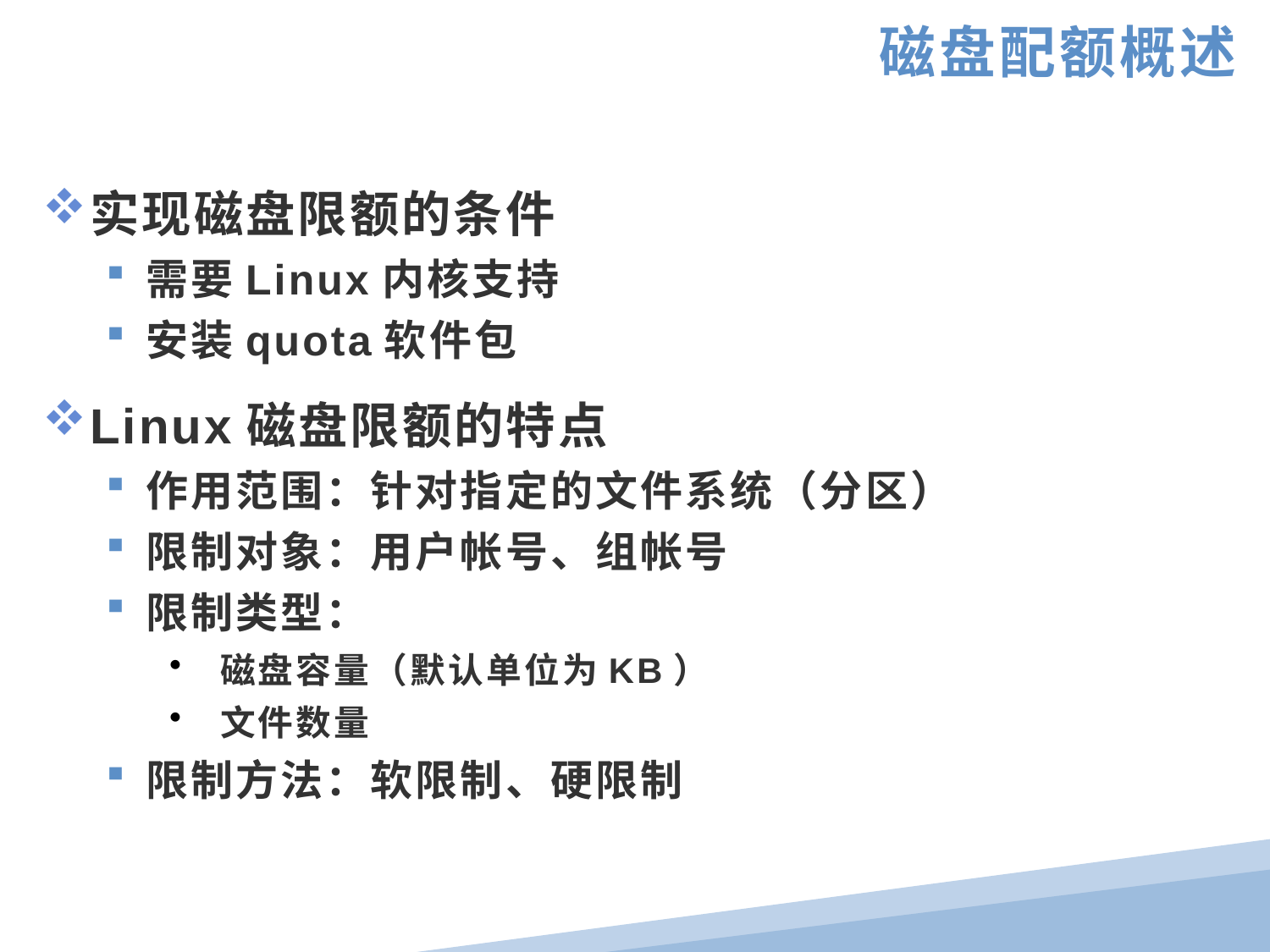

磁盘配额概述
实现磁盘限额的条件
需要Linux内核支持
安装quota软件包
Linux磁盘限额的特点
作用范围：针对指定的文件系统（分区）
限制对象：用户帐号、组帐号
限制类型：
 磁盘容量（默认单位为KB）
 文件数量
限制方法：软限制、硬限制